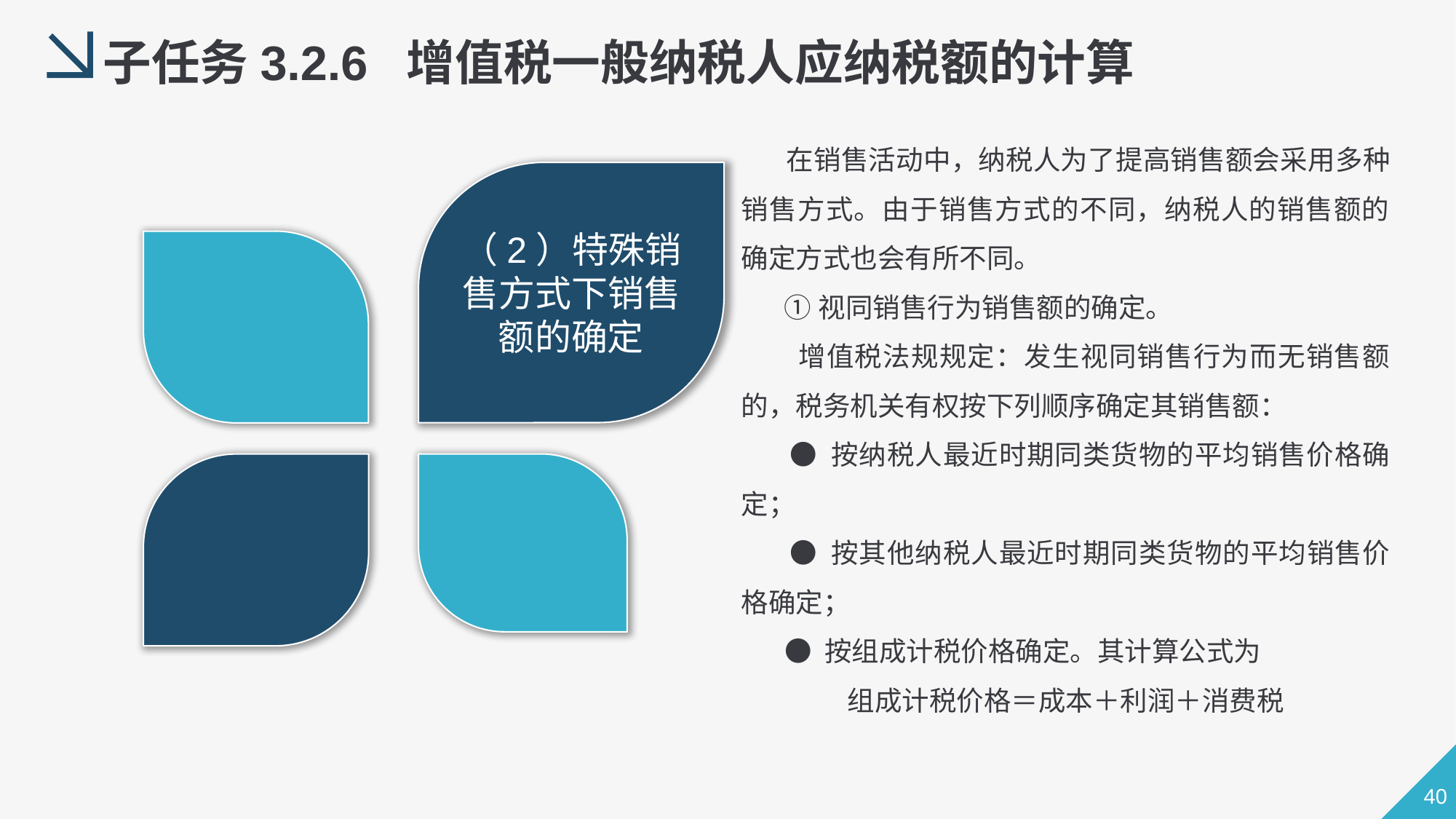

子任务3.2.6  增值税一般纳税人应纳税额的计算

      在销售活动中，纳税人为了提高销售额会采用多种销售方式。由于销售方式的不同，纳税人的销售额的确定方式也会有所不同。
       ①视同销售行为销售额的确定。
       增值税法规规定：发生视同销售行为而无销售额的，税务机关有权按下列顺序确定其销售额：
       ● 按纳税人最近时期同类货物的平均销售价格确定；
       ● 按其他纳税人最近时期同类货物的平均销售价格确定；
       ● 按组成计税价格确定。其计算公式为
组成计税价格＝成本＋利润＋消费税
（2）特殊销售方式下销售额的确定